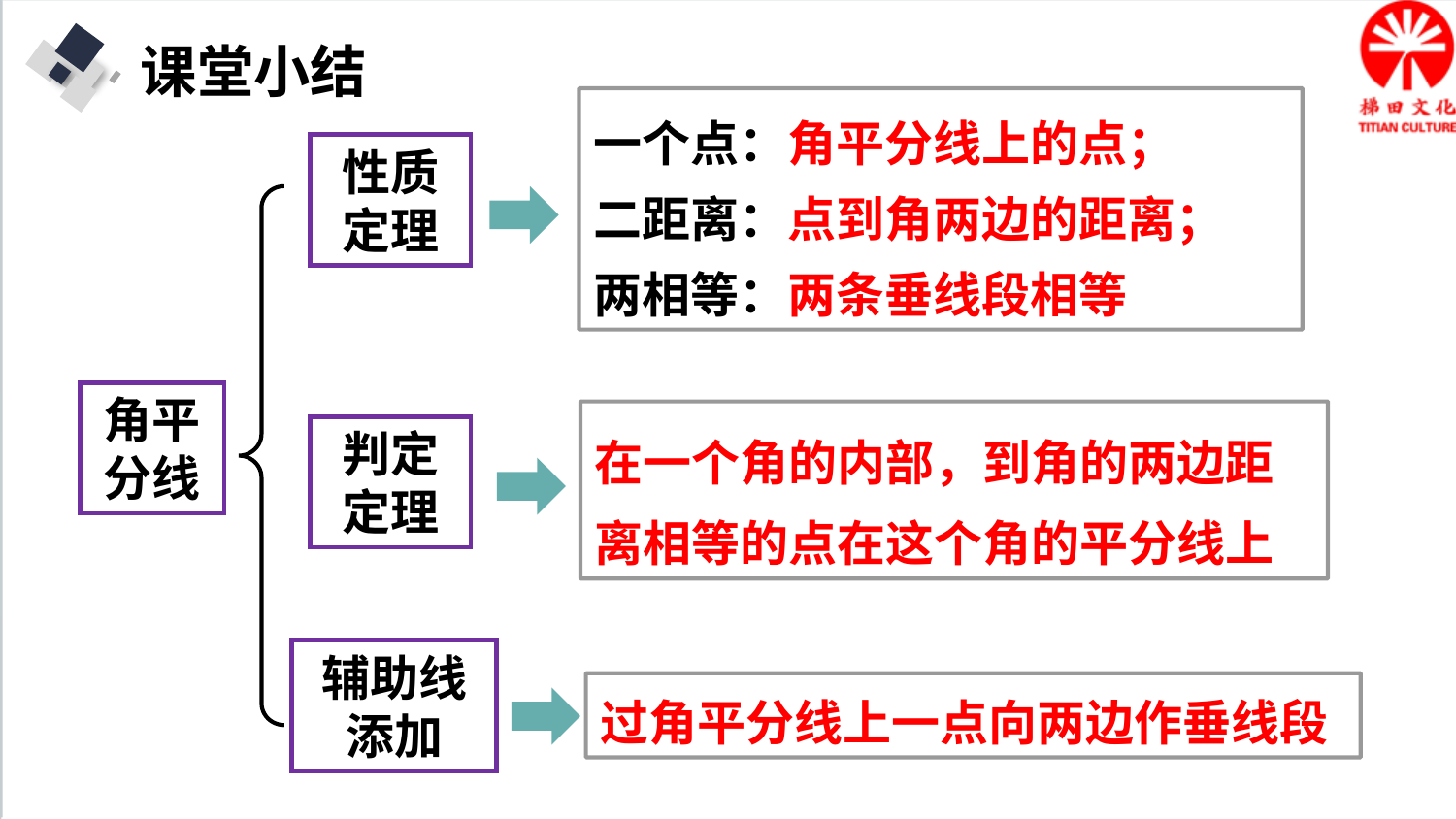

课堂小结
一个点：角平分线上的点；
二距离：点到角两边的距离；
两相等：两条垂线段相等
性质定理

角平分线
在一个角的内部，到角的两边距离相等的点在这个角的平分线上
判定定理

辅助线
添加
过角平分线上一点向两边作垂线段